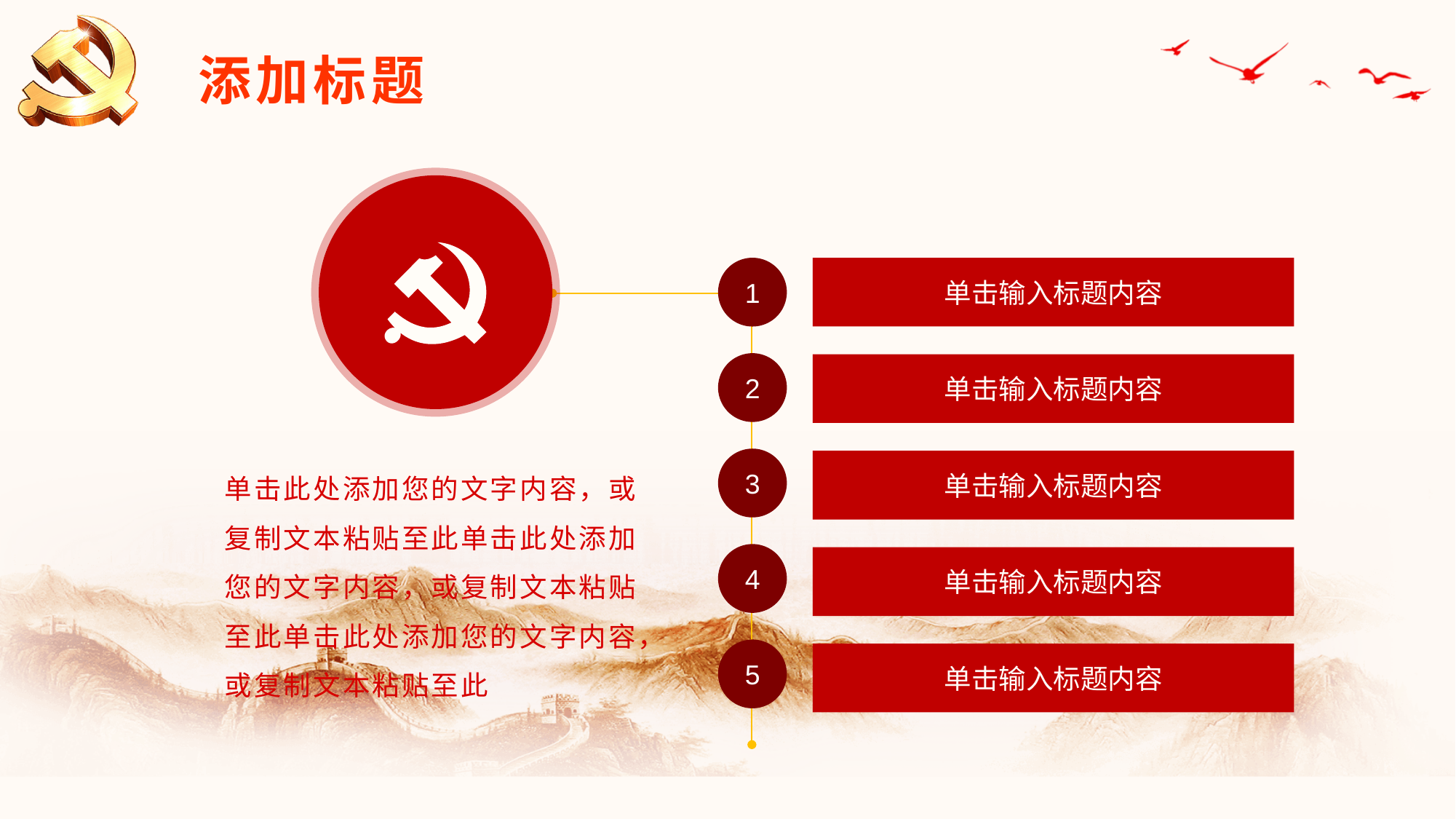

添加标题

1
单击输入标题内容

2
单击输入标题内容
3
单击此处添加您的文字内容，或复制文本粘贴至此单击此处添加您的文字内容，或复制文本粘贴至此单击此处添加您的文字内容，或复制文本粘贴至此

单击输入标题内容
4
单击输入标题内容
5
单击输入标题内容